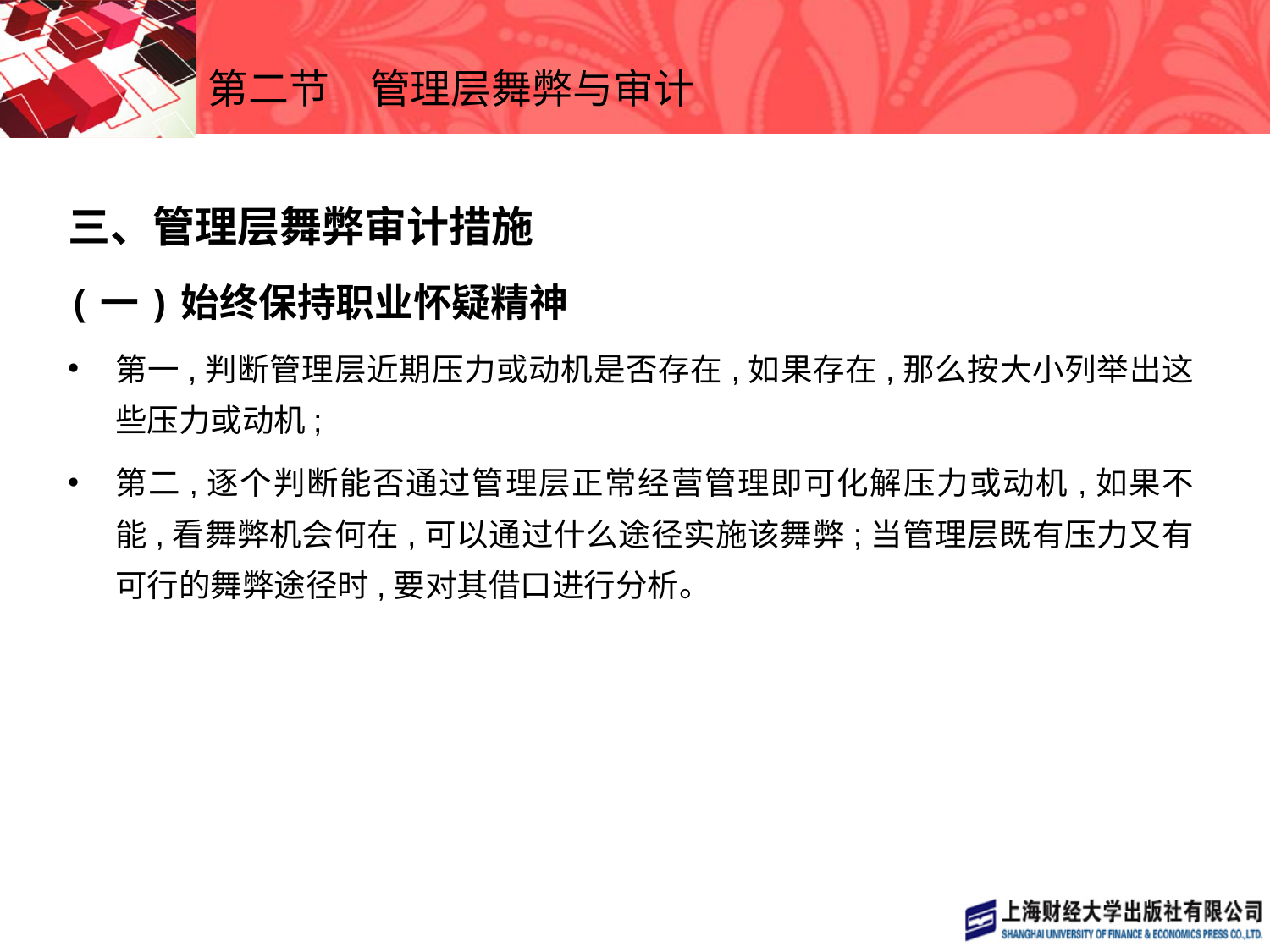

# 第二节　管理层舞弊与审计
三、管理层舞弊审计措施
(一)始终保持职业怀疑精神
第一,判断管理层近期压力或动机是否存在,如果存在,那么按大小列举出这些压力或动机;
第二,逐个判断能否通过管理层正常经营管理即可化解压力或动机,如果不能,看舞弊机会何在,可以通过什么途径实施该舞弊;当管理层既有压力又有可行的舞弊途径时,要对其借口进行分析。